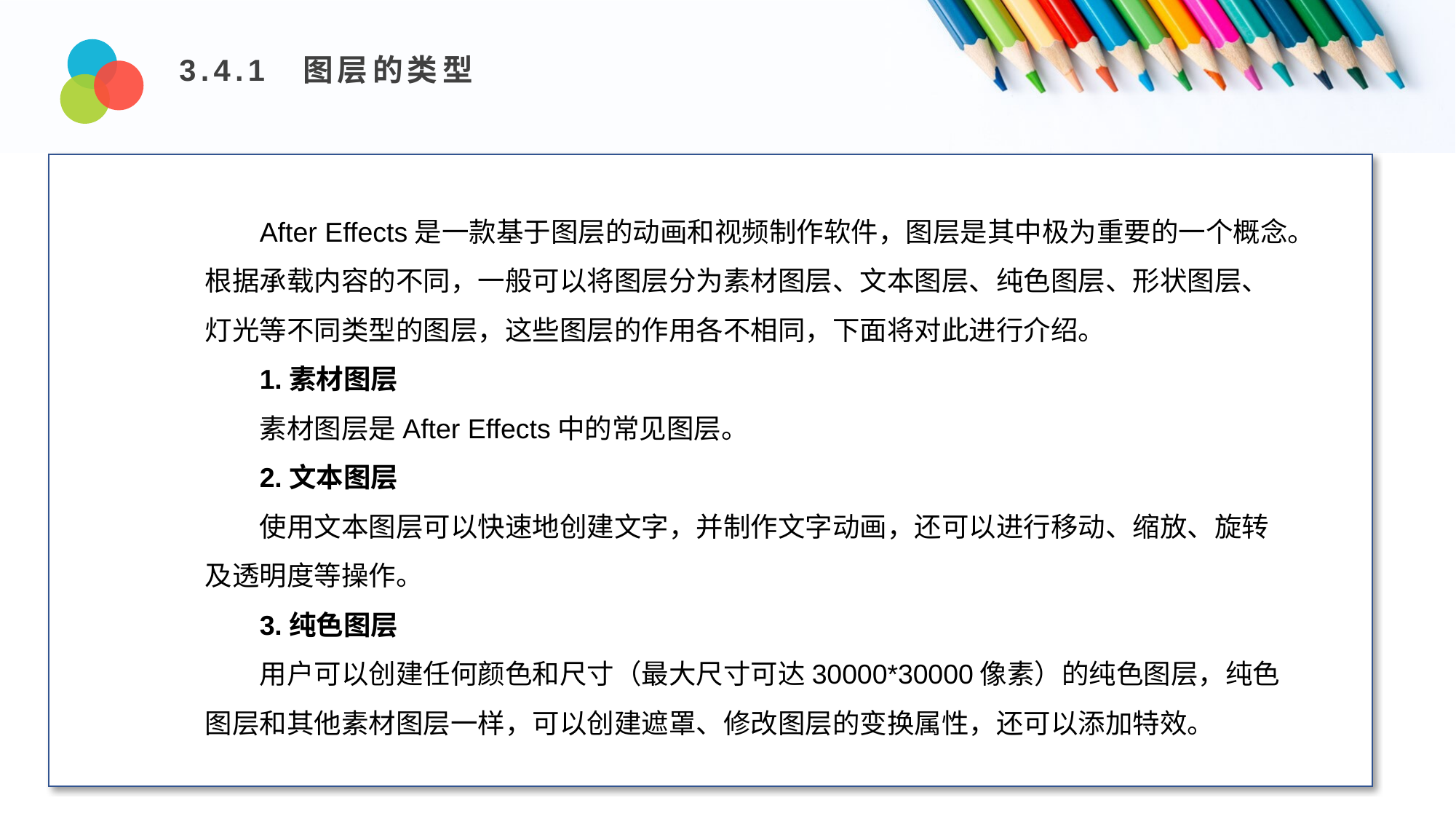

3.4.1  图层的类型
Design and Production
After Effects是一款基于图层的动画和视频制作软件，图层是其中极为重要的一个概念。根据承载内容的不同，一般可以将图层分为素材图层、文本图层、纯色图层、形状图层、灯光等不同类型的图层，这些图层的作用各不相同，下面将对此进行介绍。
1.素材图层
素材图层是After Effects中的常见图层。
2.文本图层
使用文本图层可以快速地创建文字，并制作文字动画，还可以进行移动、缩放、旋转及透明度等操作。
3.纯色图层
用户可以创建任何颜色和尺寸（最大尺寸可达30000*30000像素）的纯色图层，纯色图层和其他素材图层一样，可以创建遮罩、修改图层的变换属性，还可以添加特效。